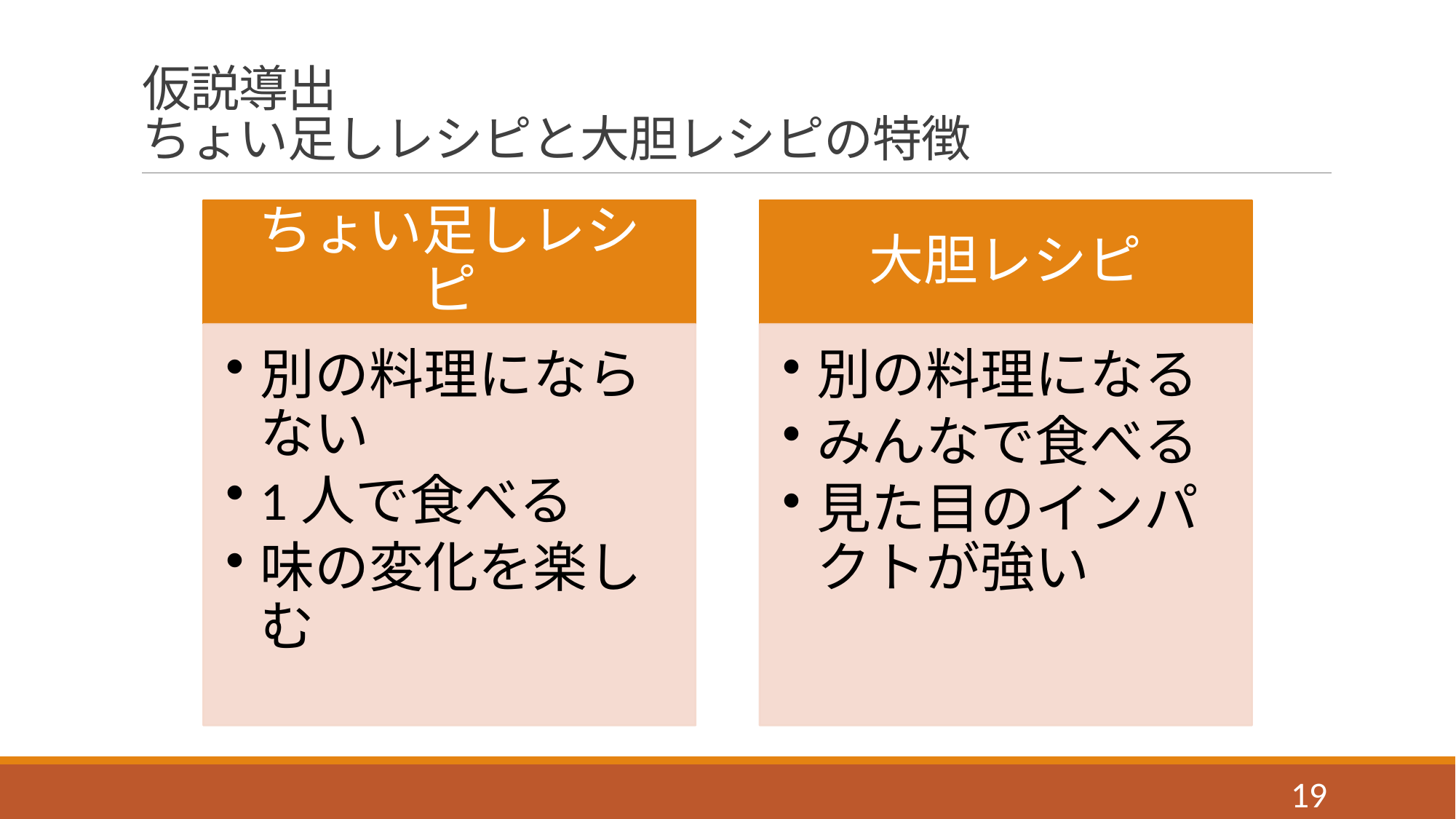

# 仮説導出　 ちょい足しレシピと大胆レシピの特徴
ちょい足しレシピ
別の料理にならない
1人で食べる
味の変化を楽しむ
大胆レシピ
別の料理になる
みんなで食べる
見た目のインパクトが強い

19